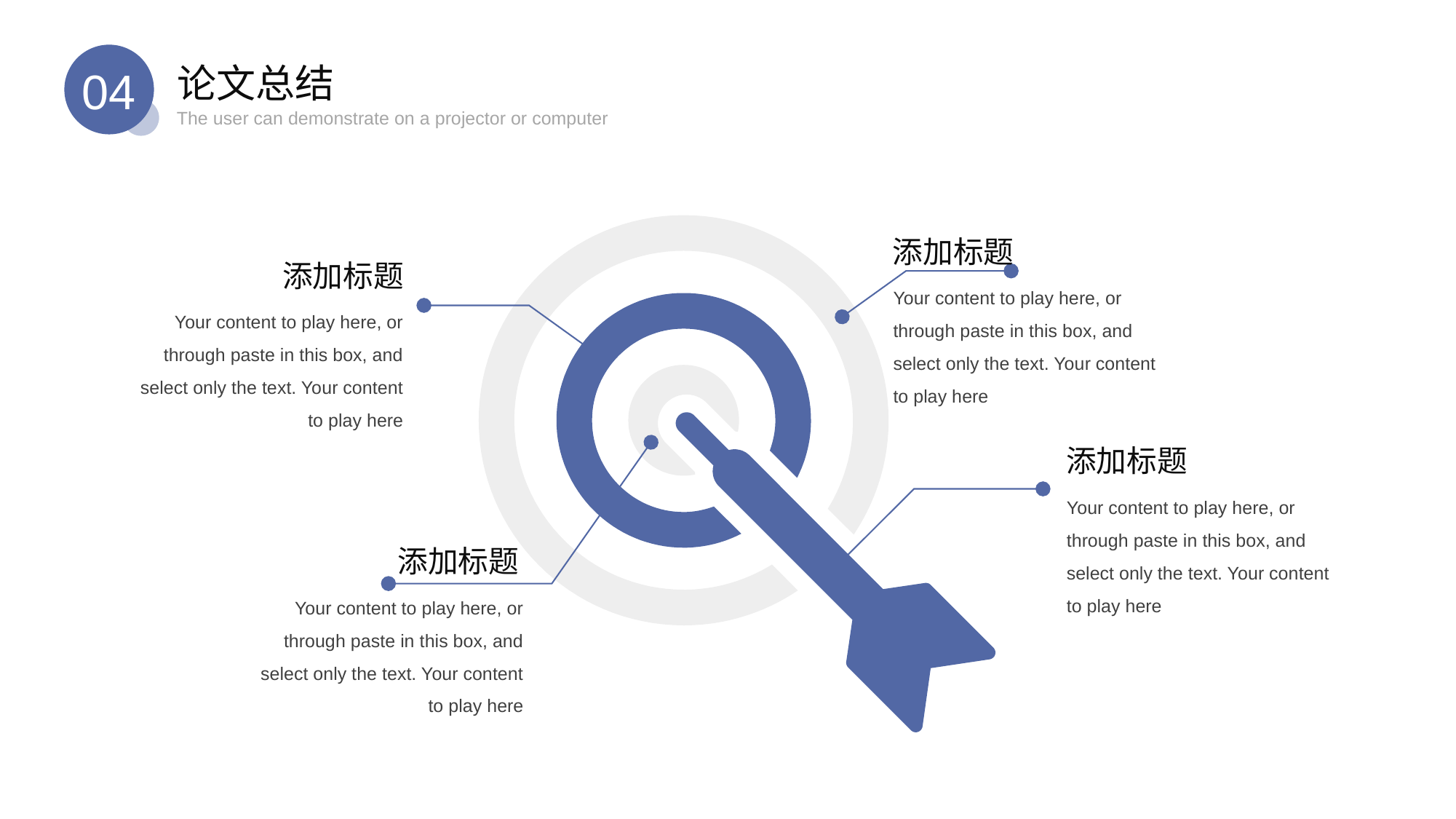

04
论文总结
The user can demonstrate on a projector or computer

添加标题
Your content to play here, or through paste in this box, and select only the text. Your content to play here
添加标题
Your content to play here, or through paste in this box, and select only the text. Your content to play here

添加标题
Your content to play here, or through paste in this box, and select only the text. Your content to play here

添加标题
Your content to play here, or through paste in this box, and select only the text. Your content to play here